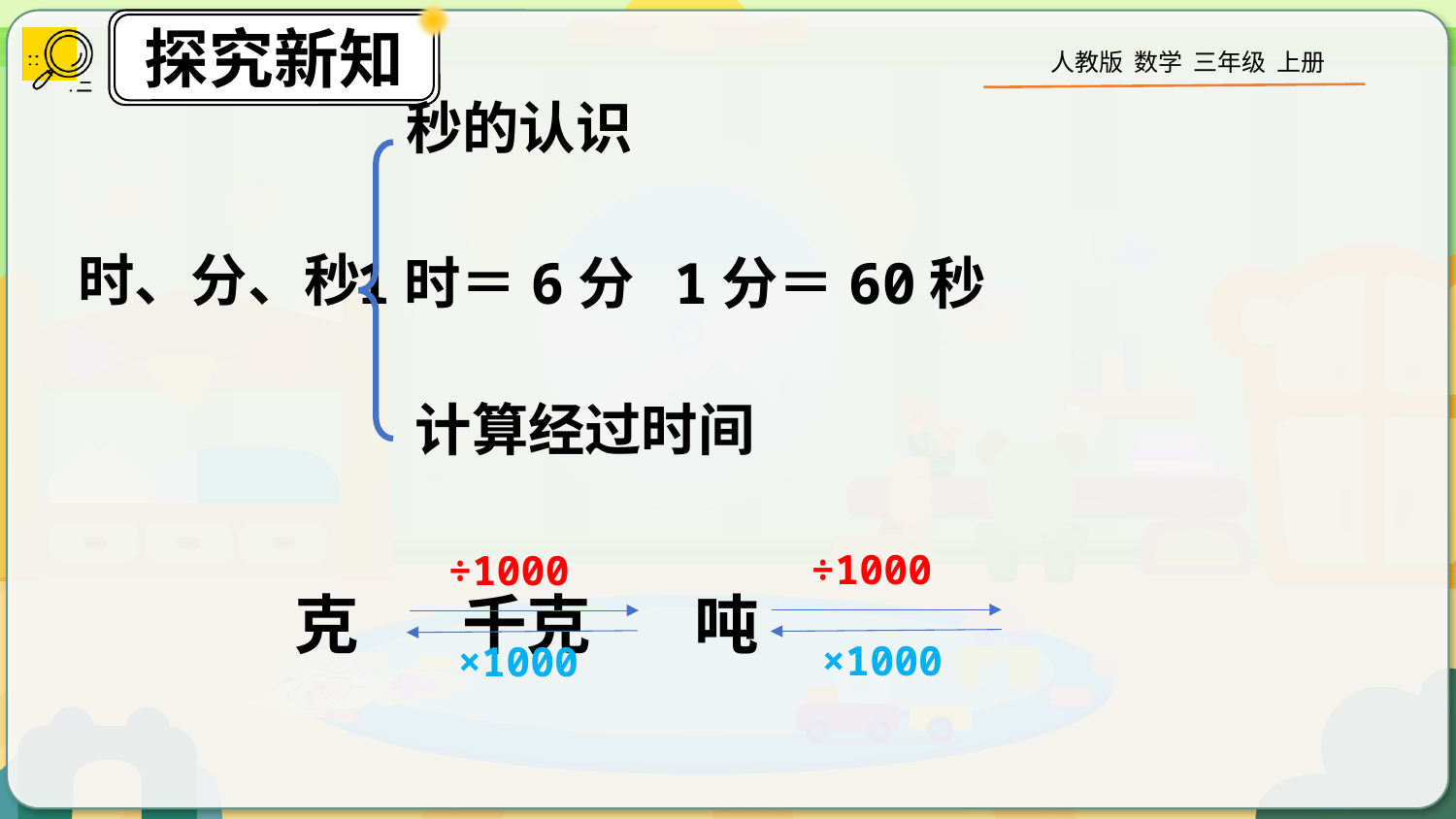

秒的认识

时、分、秒
1时＝6分  1分＝60秒
计算经过时间
÷1000
÷1000
    克       千克       吨
×1000
×1000